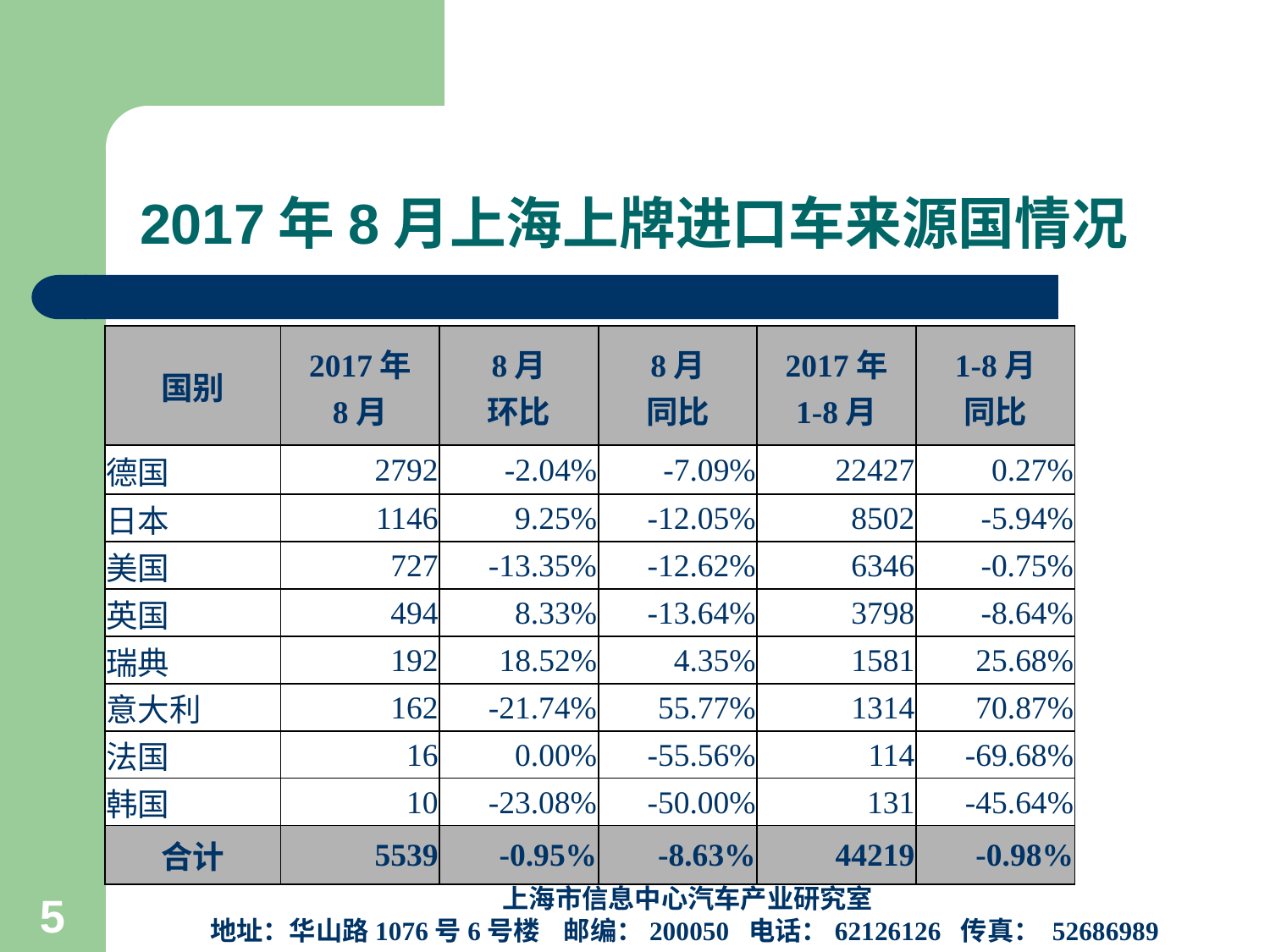

# 2017年8月上海上牌进口车来源国情况
| 国别 | 2017年 8月 | 8月 环比 | 8月 同比 | 2017年 1-8月 | 1-8月 同比 |
| --- | --- | --- | --- | --- | --- |
| 德国 | 2792 | -2.04% | -7.09% | 22427 | 0.27% |
| 日本 | 1146 | 9.25% | -12.05% | 8502 | -5.94% |
| 美国 | 727 | -13.35% | -12.62% | 6346 | -0.75% |
| 英国 | 494 | 8.33% | -13.64% | 3798 | -8.64% |
| 瑞典 | 192 | 18.52% | 4.35% | 1581 | 25.68% |
| 意大利 | 162 | -21.74% | 55.77% | 1314 | 70.87% |
| 法国 | 16 | 0.00% | -55.56% | 114 | -69.68% |
| 韩国 | 10 | -23.08% | -50.00% | 131 | -45.64% |
| 合计 | 5539 | -0.95% | -8.63% | 44219 | -0.98% |
上海市信息中心汽车产业研究室
地址：华山路1076号6号楼    邮编：200050  电话：62126126  传真： 52686989
5